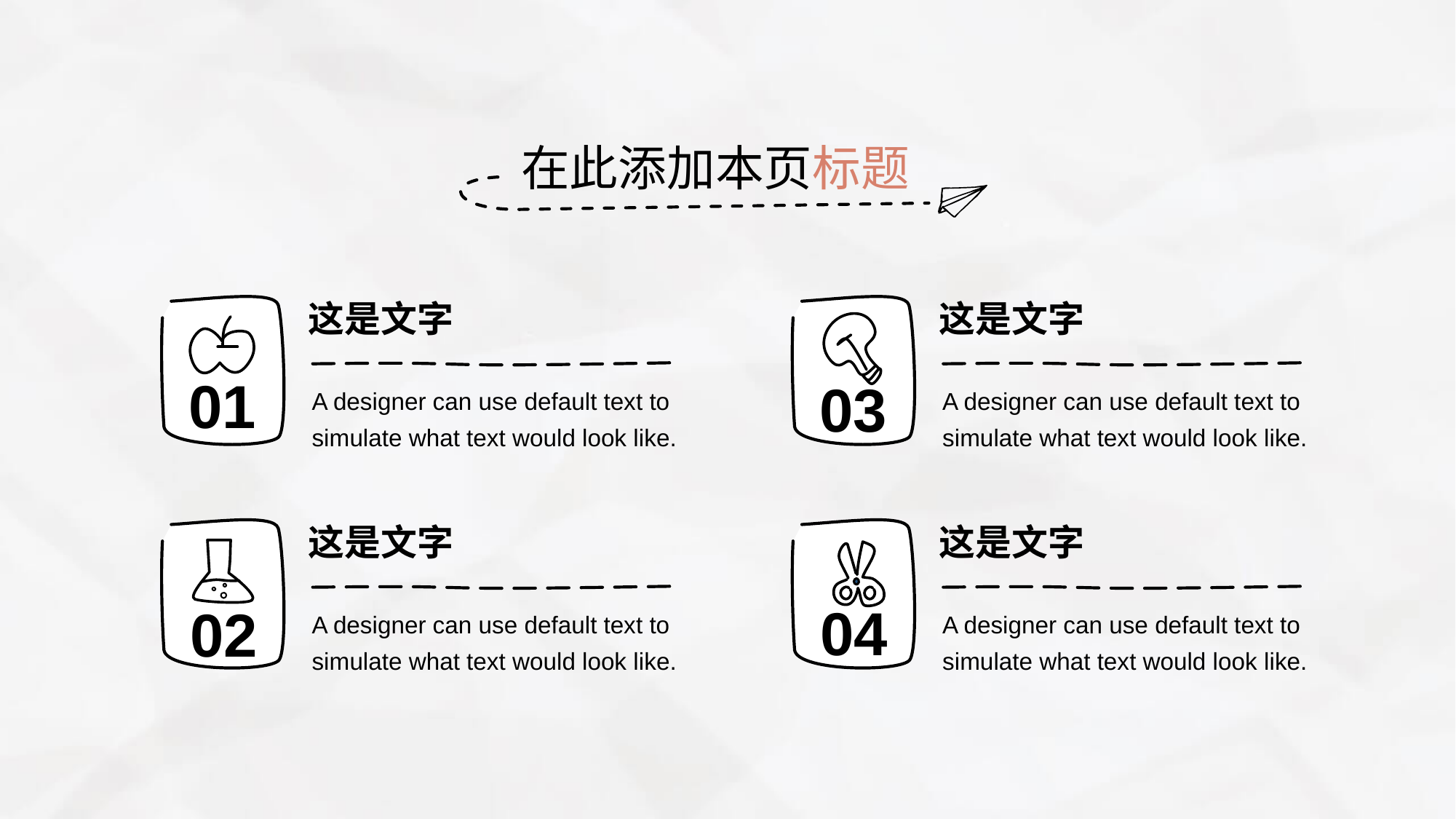

在此添加本页标题

这是文字
这是文字

01

03

A designer can use default text to simulate what text would look like.
A designer can use default text to simulate what text would look like.
这是文字
这是文字

04
02

A designer can use default text to simulate what text would look like.
A designer can use default text to simulate what text would look like.